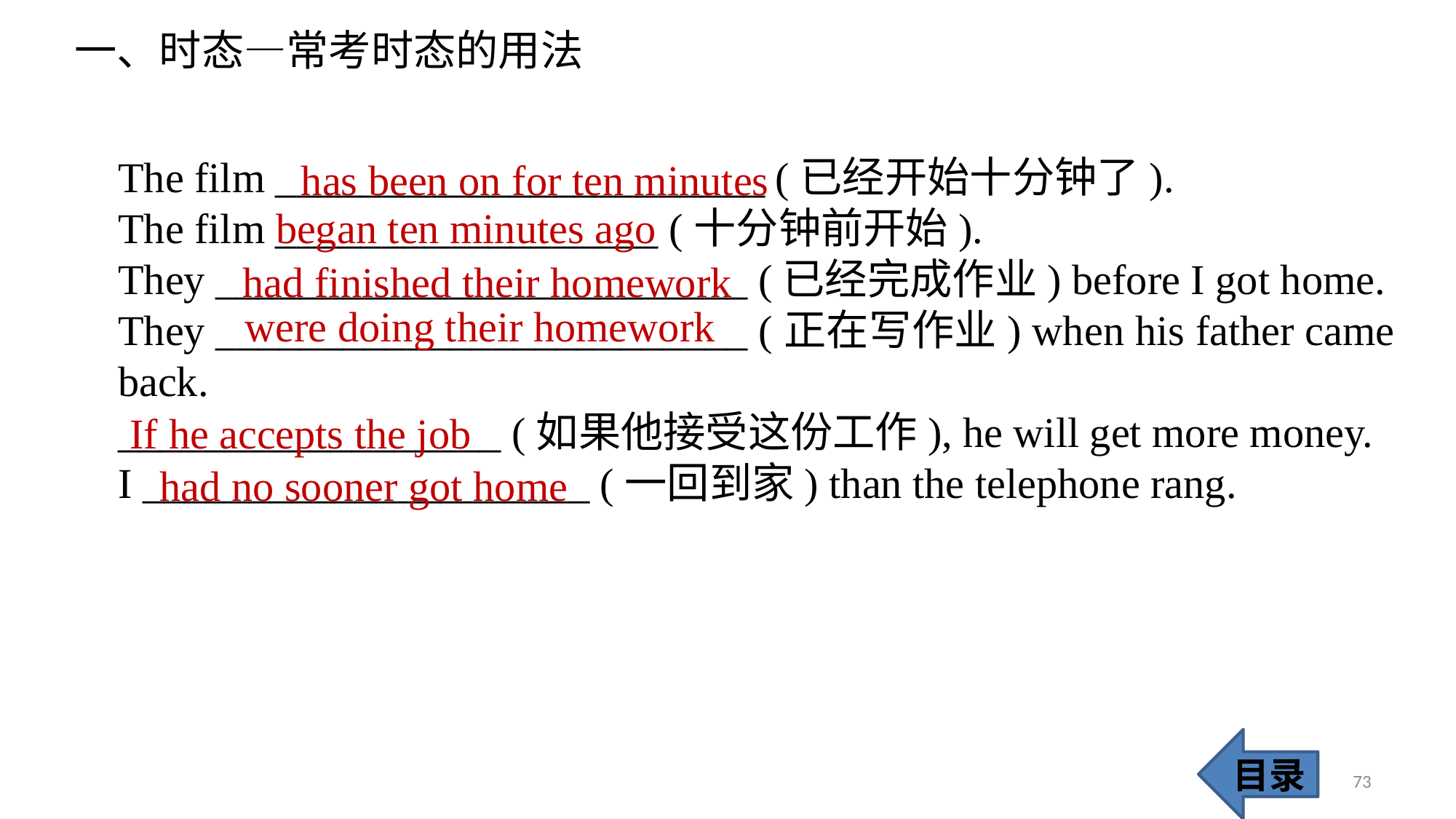

一、时态—常考时态的用法
The film _______________________ (已经开始十分钟了).
The film __________________ (十分钟前开始).
They _________________________ (已经完成作业) before I got home.
They _________________________ (正在写作业) when his father came back.
__________________ (如果他接受这份工作), he will get more money.
I _____________________ (一回到家) than the telephone rang.
has been on for ten minutes
began ten minutes ago
had finished their homework
were doing their homework
If he accepts the job
had no sooner got home
目录
73